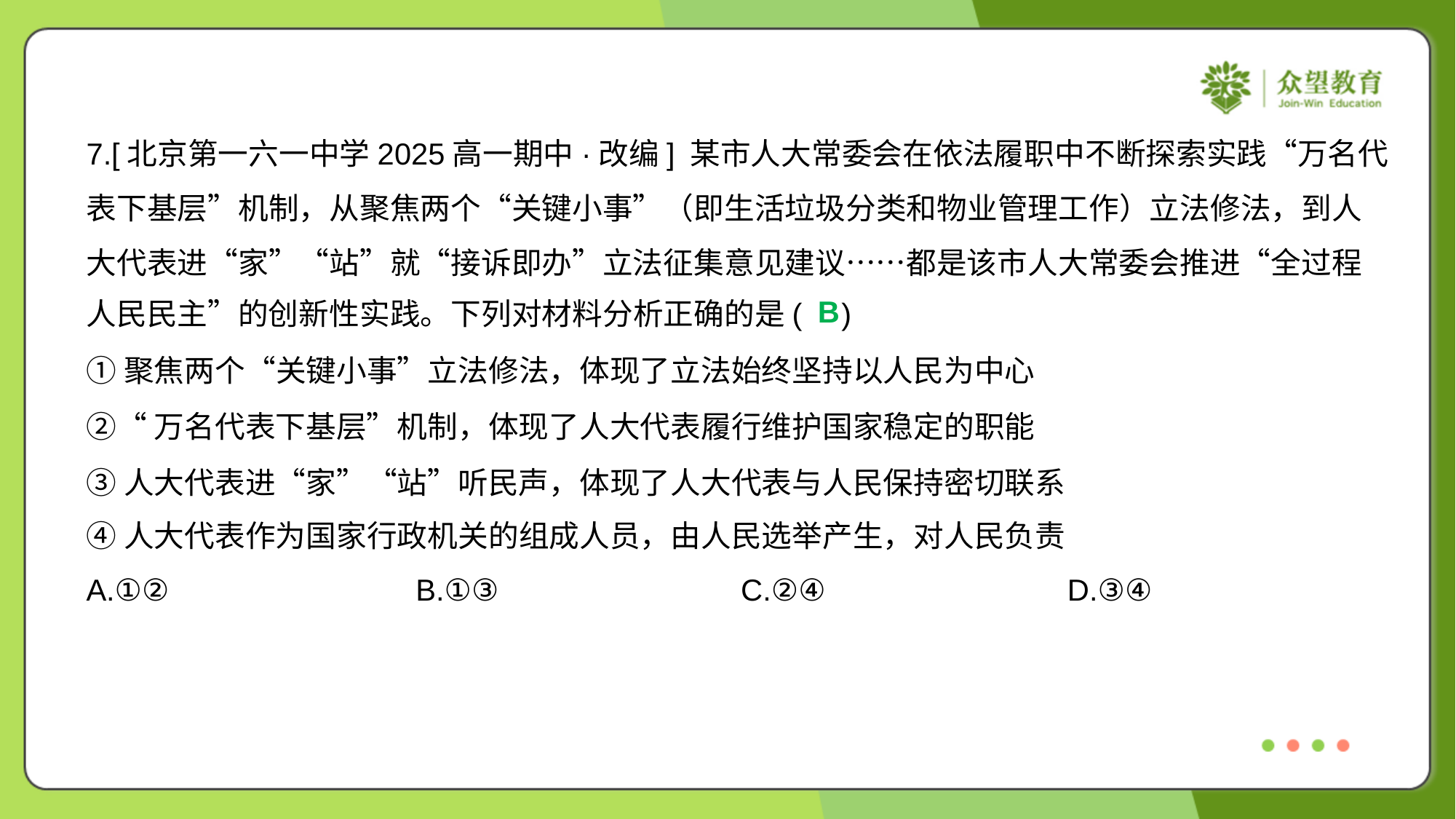

7.[北京第一六一中学2025高一期中·改编] 某市人大常委会在依法履职中不断探索实践“万名代
表下基层”机制，从聚焦两个“关键小事”（即生活垃圾分类和物业管理工作）立法修法，到人
大代表进“家”“站”就“接诉即办”立法征集意见建议……都是该市人大常委会推进“全过程
人民民主”的创新性实践。下列对材料分析正确的是(     )
B
①聚焦两个“关键小事”立法修法，体现了立法始终坚持以人民为中心
②“万名代表下基层”机制，体现了人大代表履行维护国家稳定的职能
③人大代表进“家”“站”听民声，体现了人大代表与人民保持密切联系
④人大代表作为国家行政机关的组成人员，由人民选举产生，对人民负责
A.①②	B.①③	C.②④	D.③④